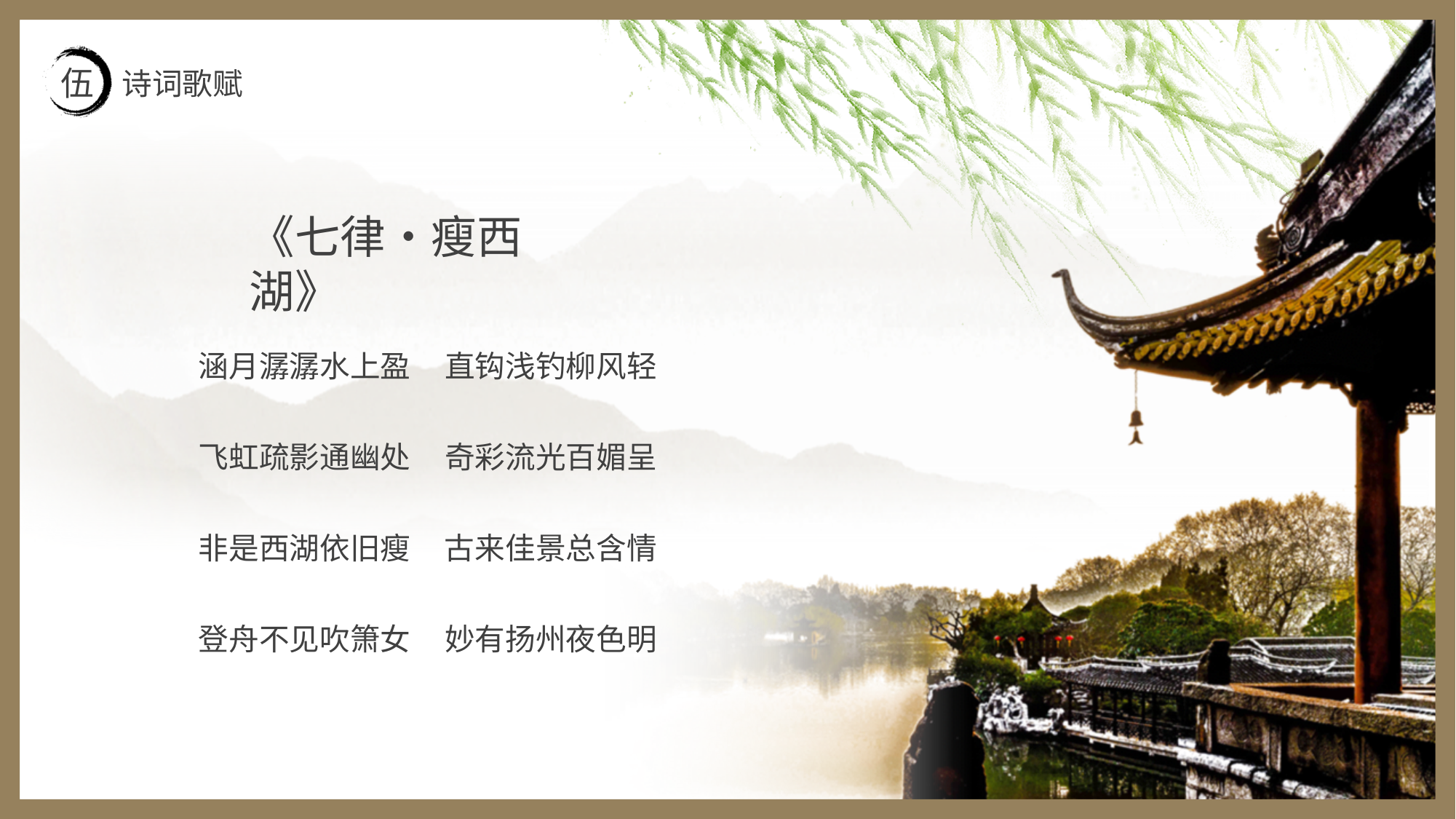

伍
诗词歌赋
《七律•瘦西湖》
涵月潺潺水上盈     直钩浅钓柳风轻
飞虹疏影通幽处     奇彩流光百媚呈
非是西湖依旧瘦     古来佳景总含情
登舟不见吹箫女     妙有扬州夜色明